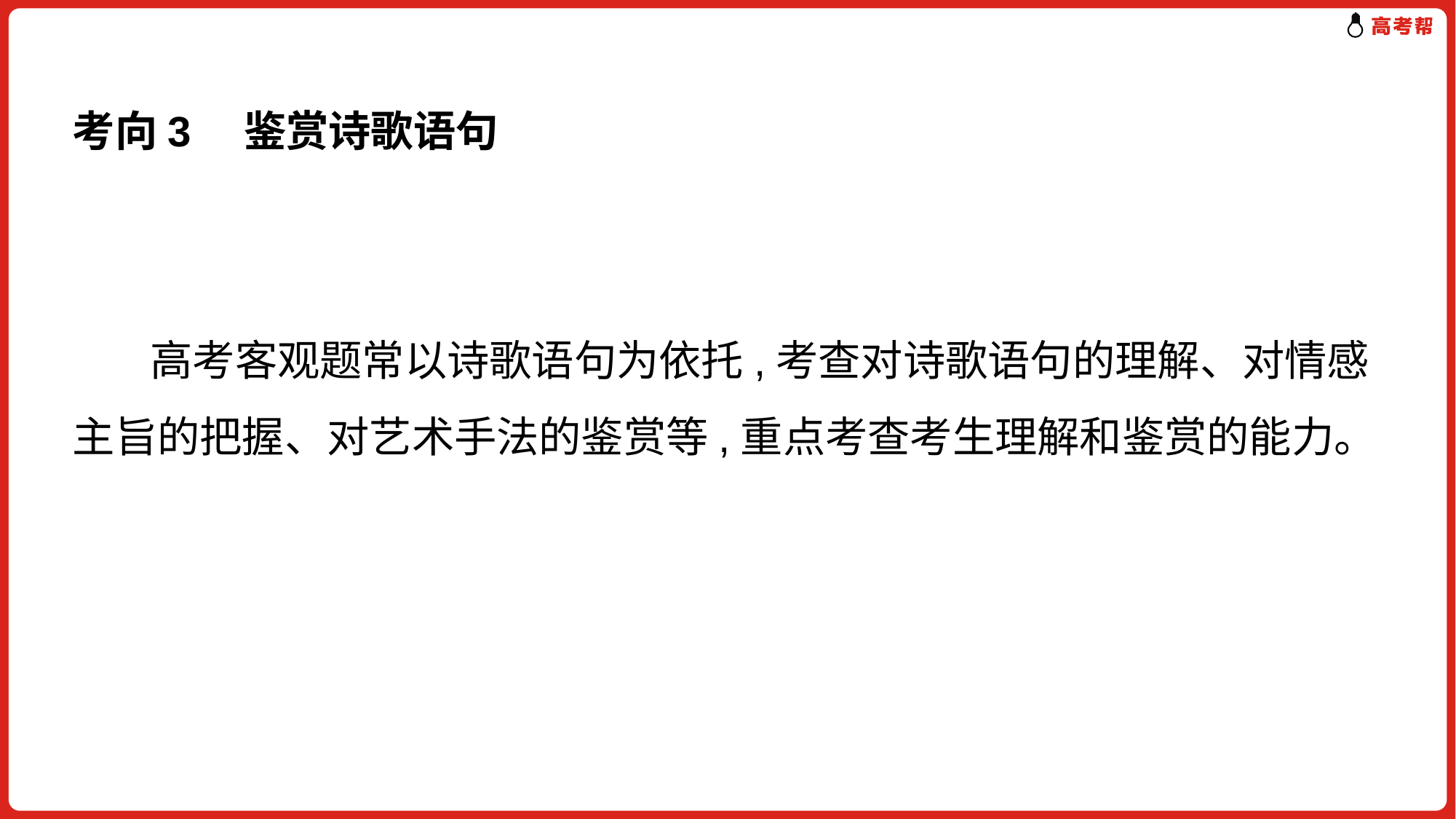

考向3　鉴赏诗歌语句

       高考客观题常以诗歌语句为依托,考查对诗歌语句的理解、对情感主旨的把握、对艺术手法的鉴赏等,重点考查考生理解和鉴赏的能力。